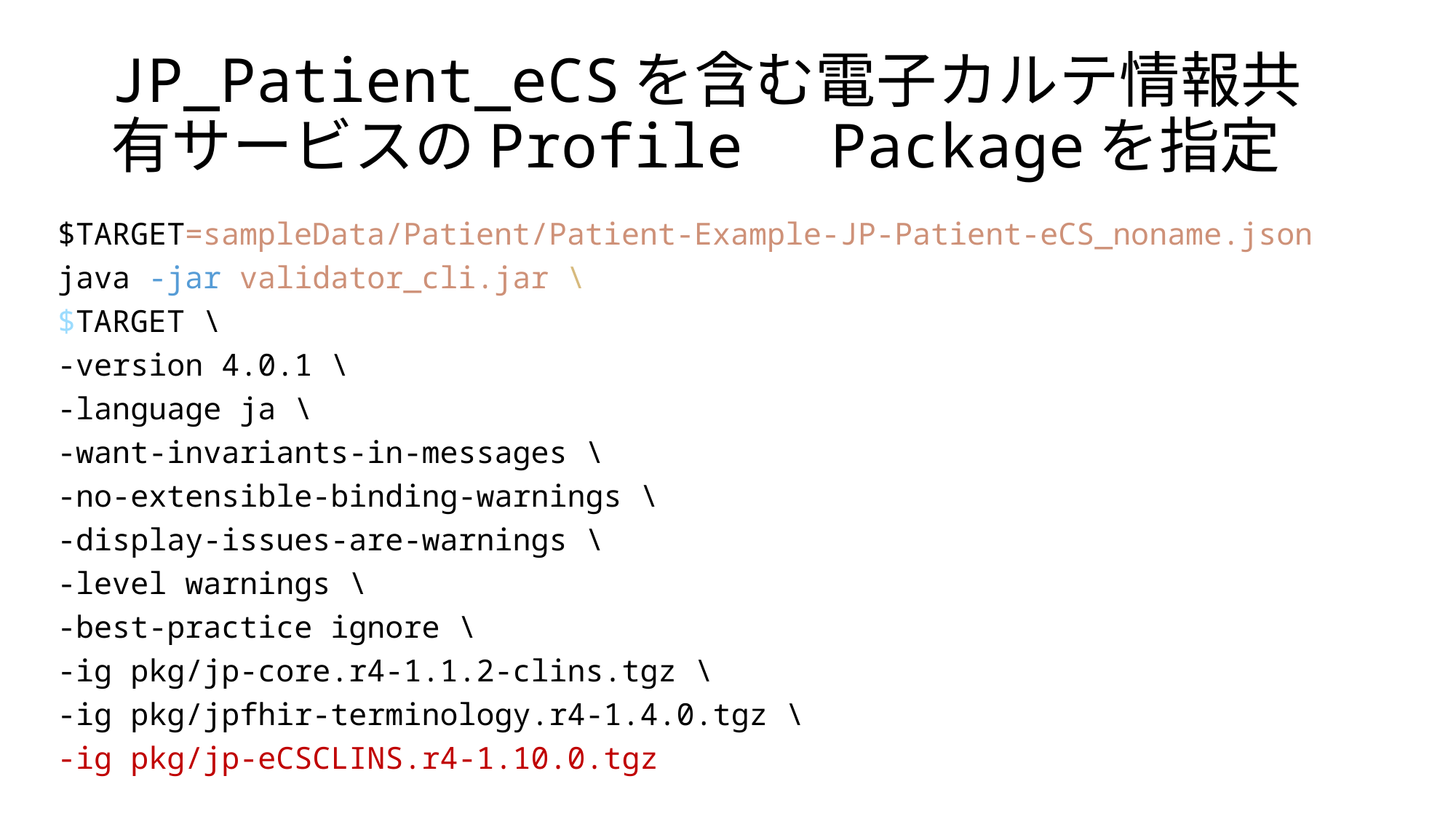

# JP_Patient_eCSを含む電子カルテ情報共有サービスのProfile　Packageを指定
$TARGET=sampleData/Patient/Patient-Example-JP-Patient-eCS_noname.json
java -jar validator_cli.jar \
$TARGET \
-version 4.0.1 \
-language ja \
-want-invariants-in-messages \
-no-extensible-binding-warnings \
-display-issues-are-warnings \
-level warnings \
-best-practice ignore \
-ig pkg/jp-core.r4-1.1.2-clins.tgz \
-ig pkg/jpfhir-terminology.r4-1.4.0.tgz \
-ig pkg/jp-eCSCLINS.r4-1.10.0.tgz